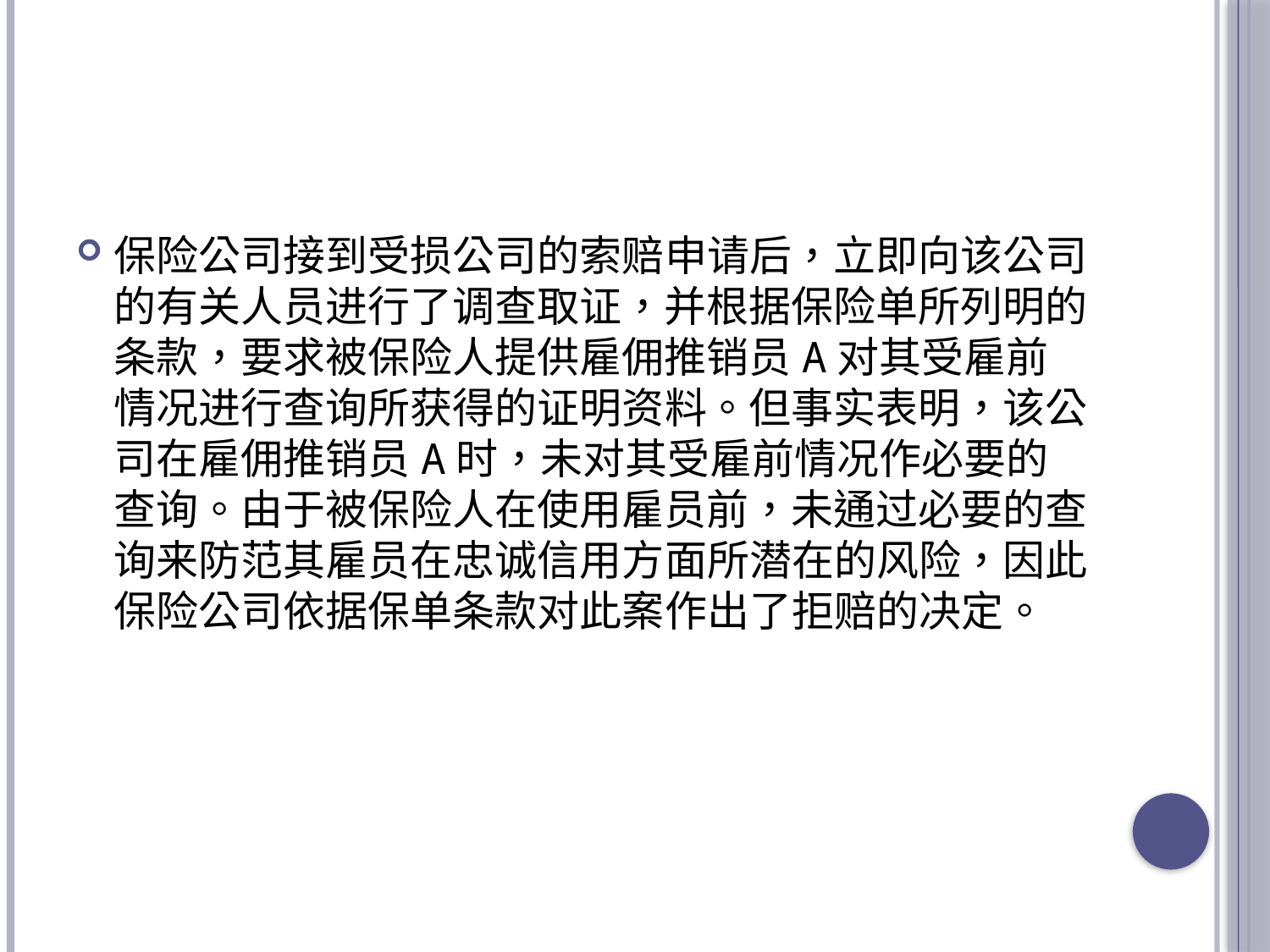

#
保险公司接到受损公司的索赔申请后，立即向该公司的有关人员进行了调查取证，并根据保险单所列明的条款，要求被保险人提供雇佣推销员A对其受雇前情况进行查询所获得的证明资料。但事实表明，该公司在雇佣推销员A时，未对其受雇前情况作必要的查询。由于被保险人在使用雇员前，未通过必要的查询来防范其雇员在忠诚信用方面所潜在的风险，因此保险公司依据保单条款对此案作出了拒赔的决定。